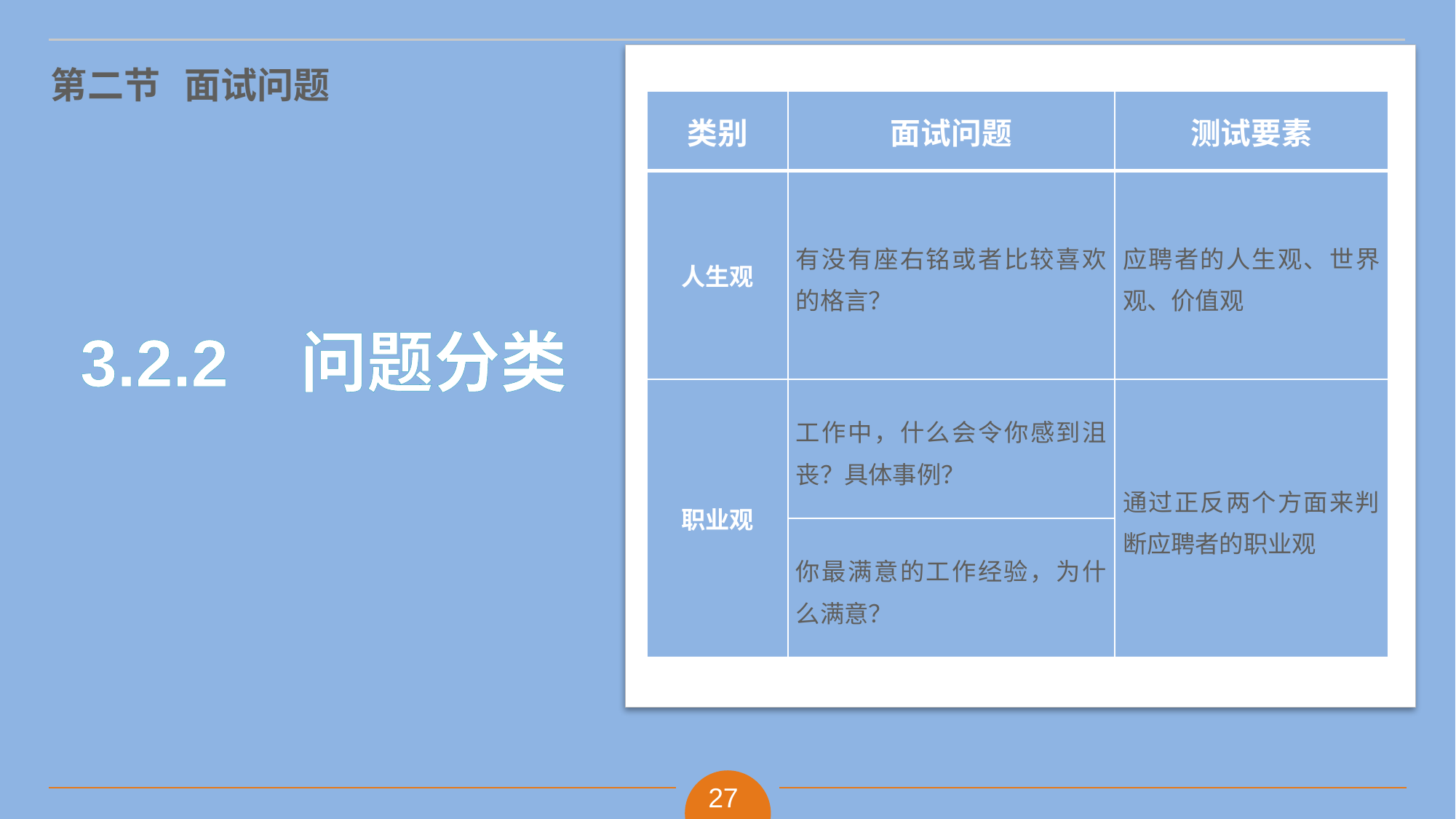

| 类别 | 面试问题 | 测试要素 |
| --- | --- | --- |
| 人生观 | 有没有座右铭或者比较喜欢的格言？ | 应聘者的人生观、世界观、价值观 |
| 职业观 | 工作中，什么会令你感到沮丧？具体事例？ | 通过正反两个方面来判断应聘者的职业观 |
|  | 你最满意的工作经验，为什么满意？ |  |
3.2.2   问题分类